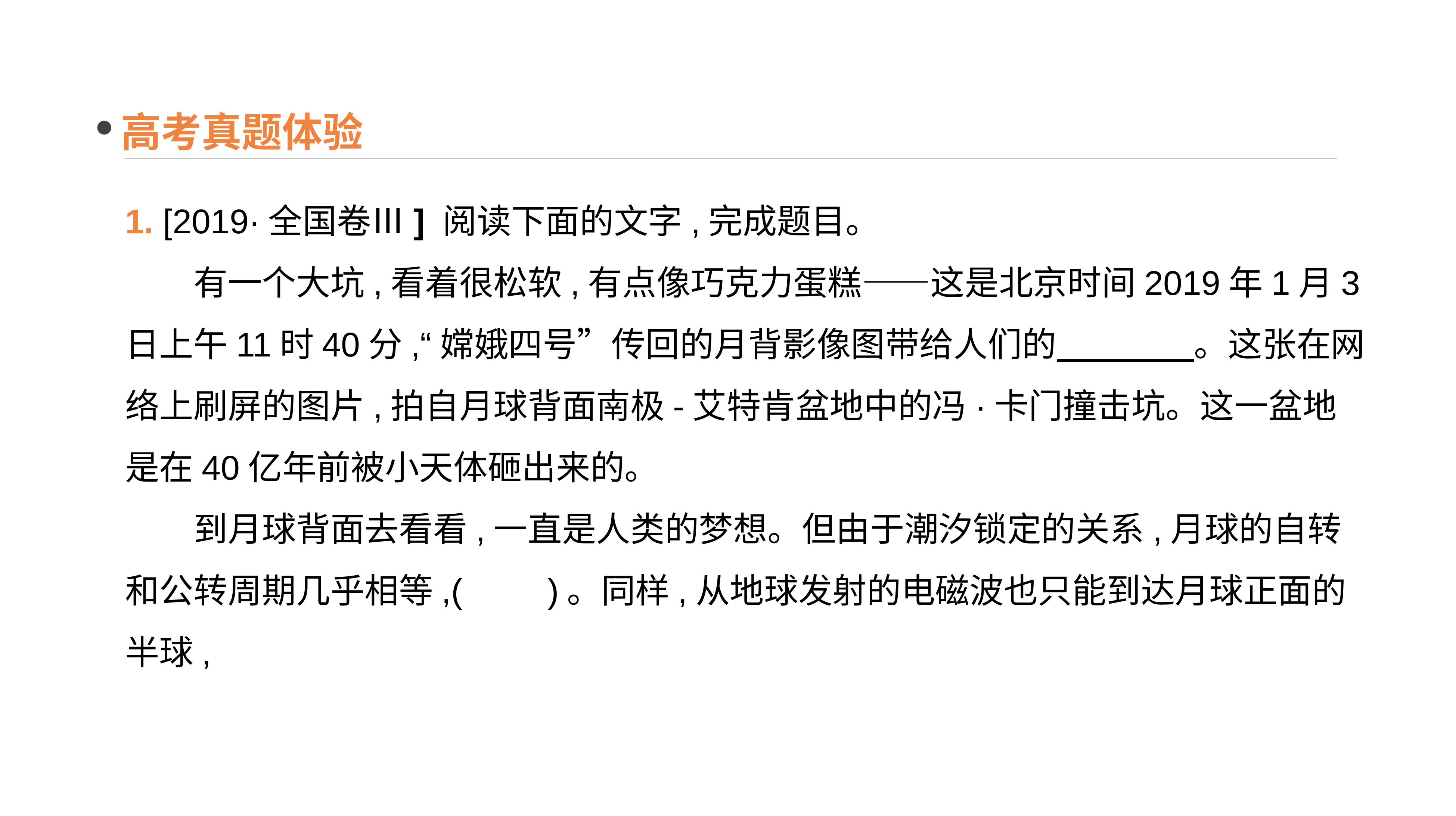

高考真题体验

1. [2019·全国卷Ⅲ] 阅读下面的文字,完成题目。
　　有一个大坑,看着很松软,有点像巧克力蛋糕——这是北京时间2019年1月3日上午11时40分,“嫦娥四号”传回的月背影像图带给人们的　　　　。这张在网络上刷屏的图片,拍自月球背面南极-艾特肯盆地中的冯·卡门撞击坑。这一盆地是在40亿年前被小天体砸出来的。
　　到月球背面去看看,一直是人类的梦想。但由于潮汐锁定的关系,月球的自转和公转周期几乎相等,(　　)。同样,从地球发射的电磁波也只能到达月球正面的半球,